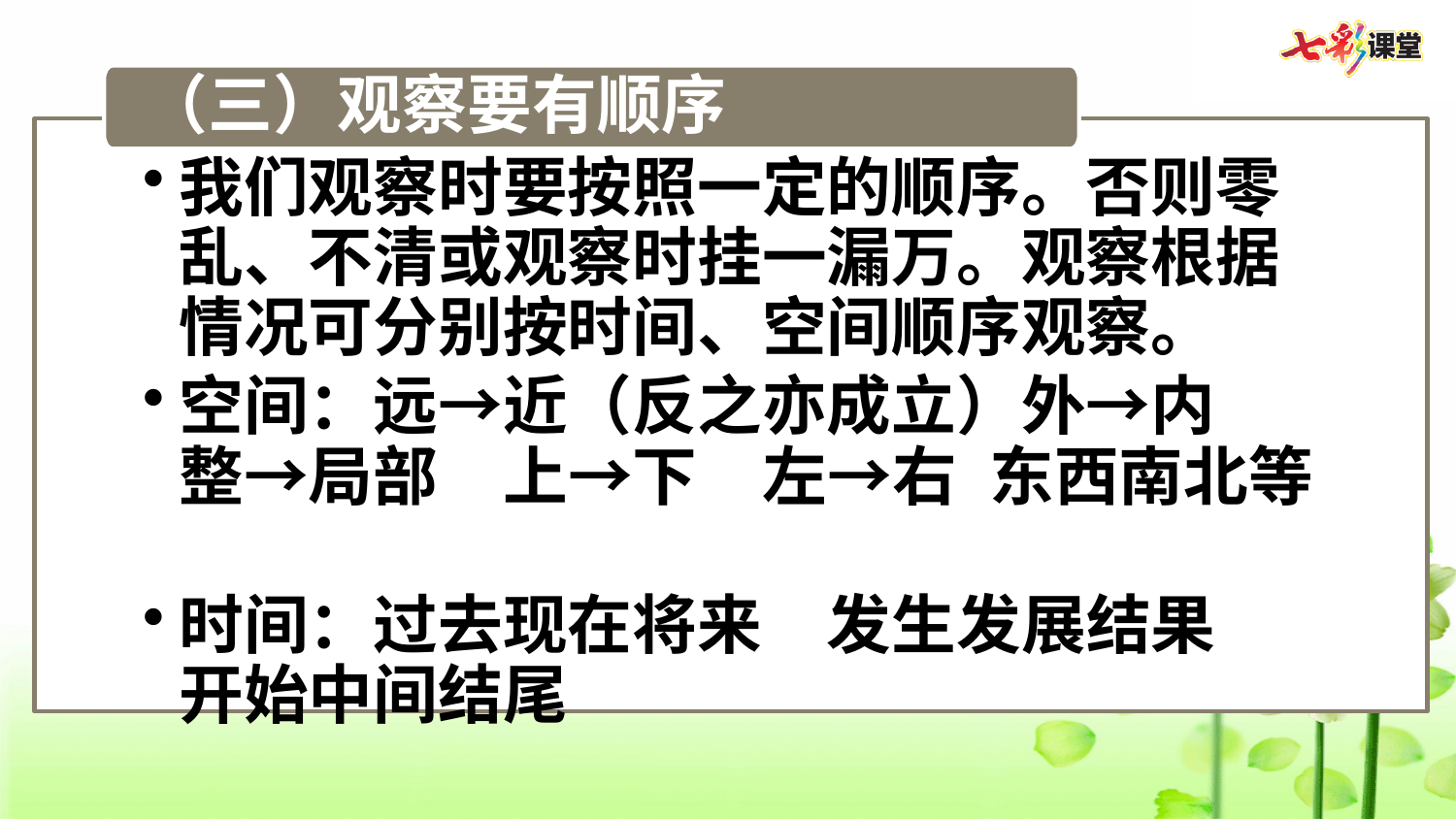

（三）观察要有顺序
我们观察时要按照一定的顺序。否则零乱、不清或观察时挂一漏万。观察根据情况可分别按时间、空间顺序观察。
空间：远→近（反之亦成立）外→内   整→局部  上→下  左→右 东西南北等
时间：过去现在将来  发生发展结果  开始中间结尾